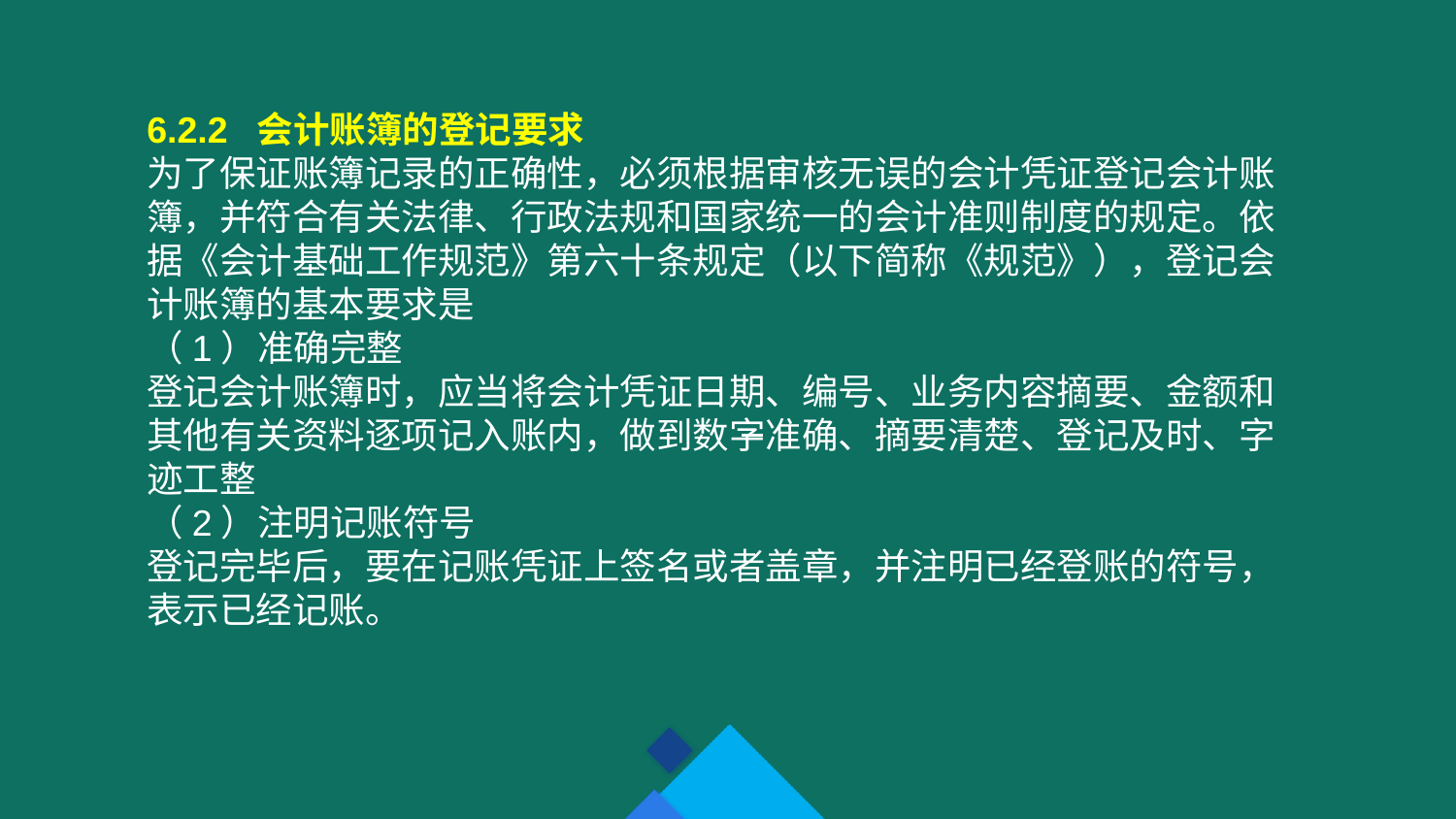

6.2.2  会计账簿的登记要求
为了保证账簿记录的正确性，必须根据审核无误的会计凭证登记会计账簿，并符合有关法律、行政法规和国家统一的会计准则制度的规定。依据《会计基础工作规范》第六十条规定（以下简称《规范》），登记会计账簿的基本要求是
（1）准确完整
登记会计账簿时，应当将会计凭证日期、编号、业务内容摘要、金额和其他有关资料逐项记入账内，做到数字准确、摘要清楚、登记及时、字迹工整
（2）注明记账符号
登记完毕后，要在记账凭证上签名或者盖章，并注明已经登账的符号，表示已经记账。